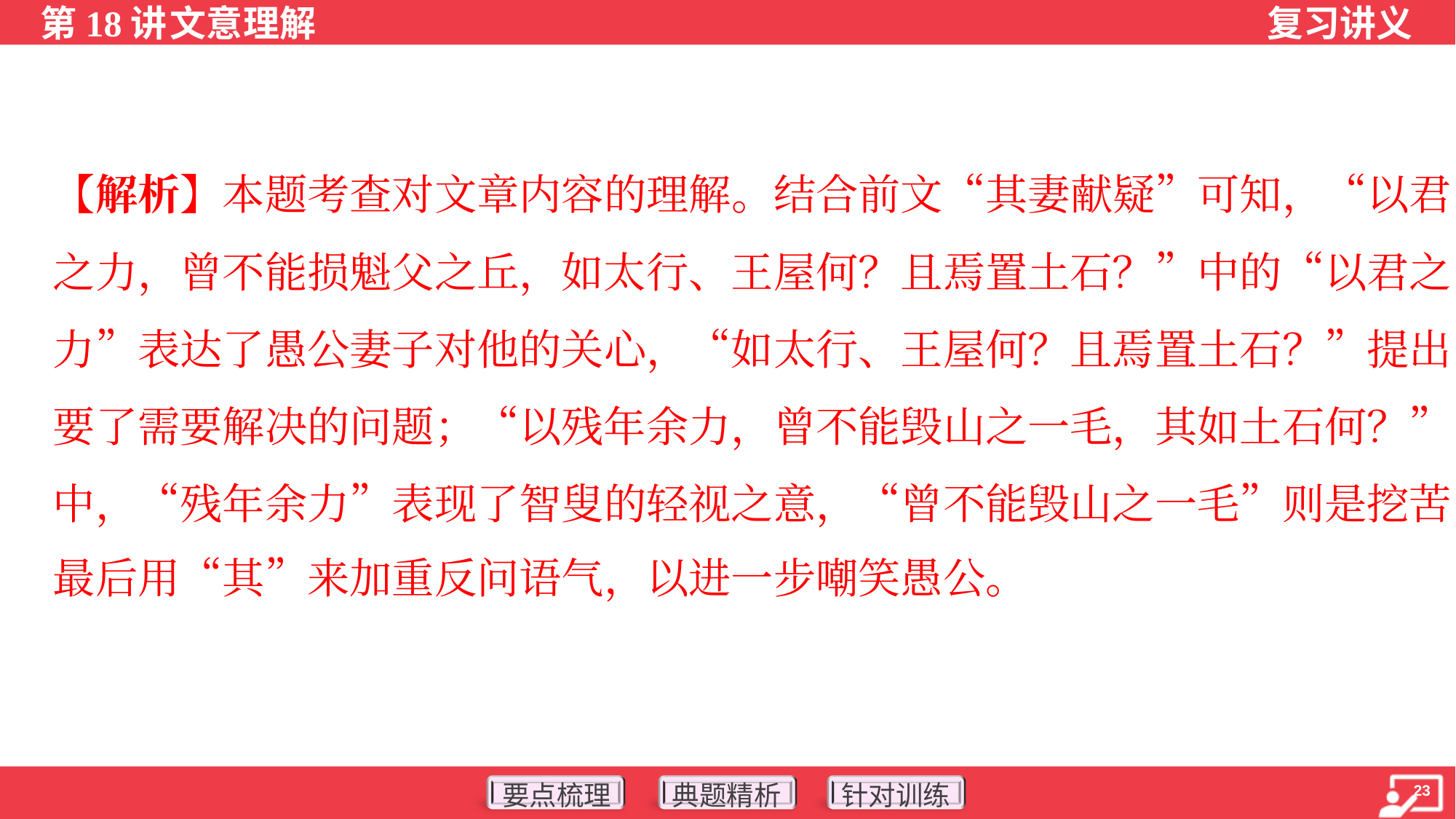

【解析】本题考查对文章内容的理解。结合前文“其妻献疑”可知，“以君
之力，曾不能损魁父之丘，如太行、王屋何？且焉置土石？”中的“以君之
力”表达了愚公妻子对他的关心，“如太行、王屋何？且焉置土石？”提出
要了需要解决的问题；“以残年余力，曾不能毁山之一毛，其如土石何？”
中，“残年余力”表现了智叟的轻视之意，“曾不能毁山之一毛”则是挖苦，
最后用“其”来加重反问语气，以进一步嘲笑愚公。